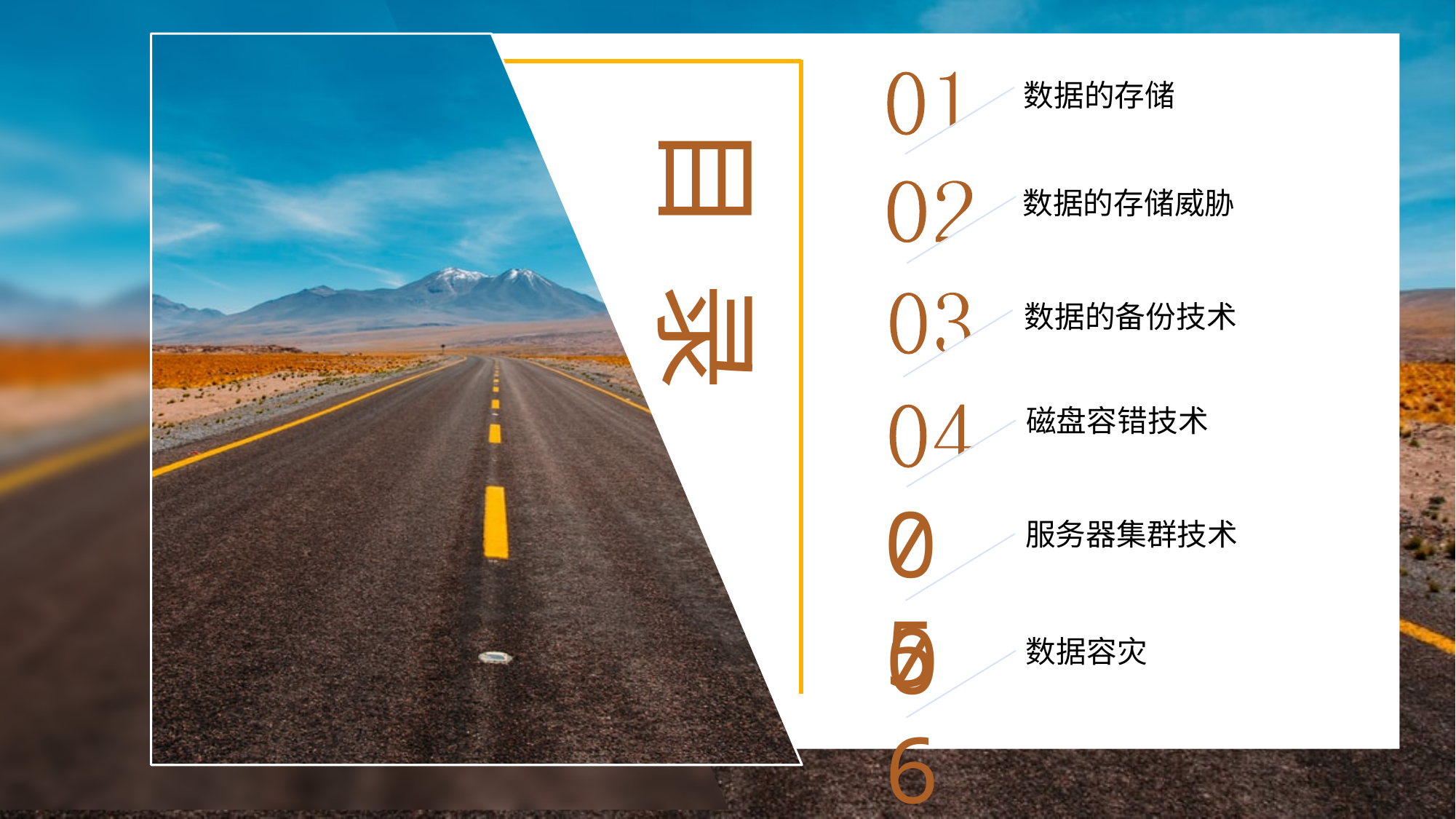

数据的存储

数据的存储威胁

数据的备份技术

磁盘容错技术

05
服务器集群技术
06
数据容灾